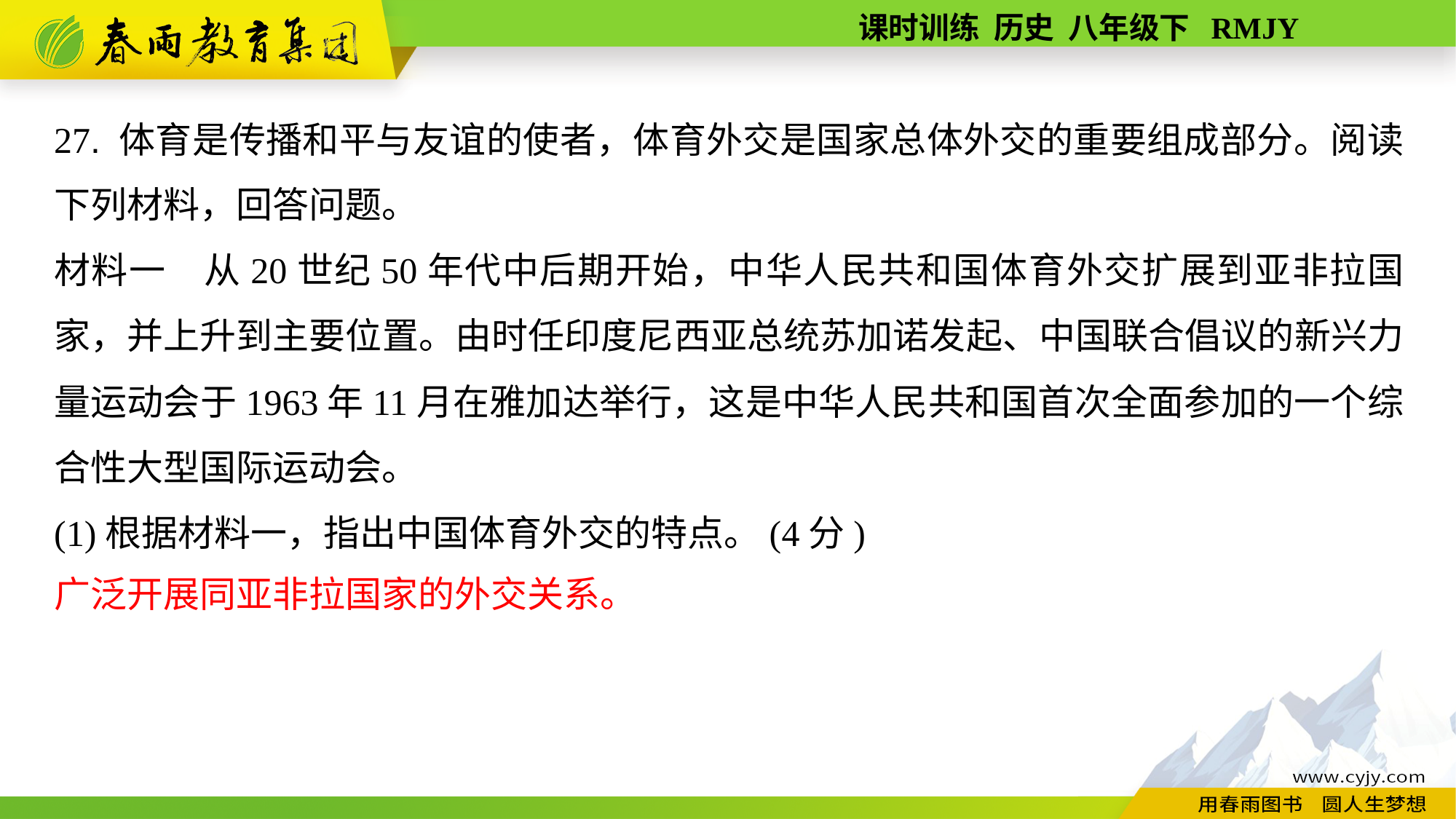

27. 体育是传播和平与友谊的使者，体育外交是国家总体外交的重要组成部分。阅读下列材料，回答问题。
材料一　从20世纪50年代中后期开始，中华人民共和国体育外交扩展到亚非拉国家，并上升到主要位置。由时任印度尼西亚总统苏加诺发起、中国联合倡议的新兴力量运动会于1963年11月在雅加达举行，这是中华人民共和国首次全面参加的一个综合性大型国际运动会。
(1)根据材料一，指出中国体育外交的特点。(4分)
广泛开展同亚非拉国家的外交关系。